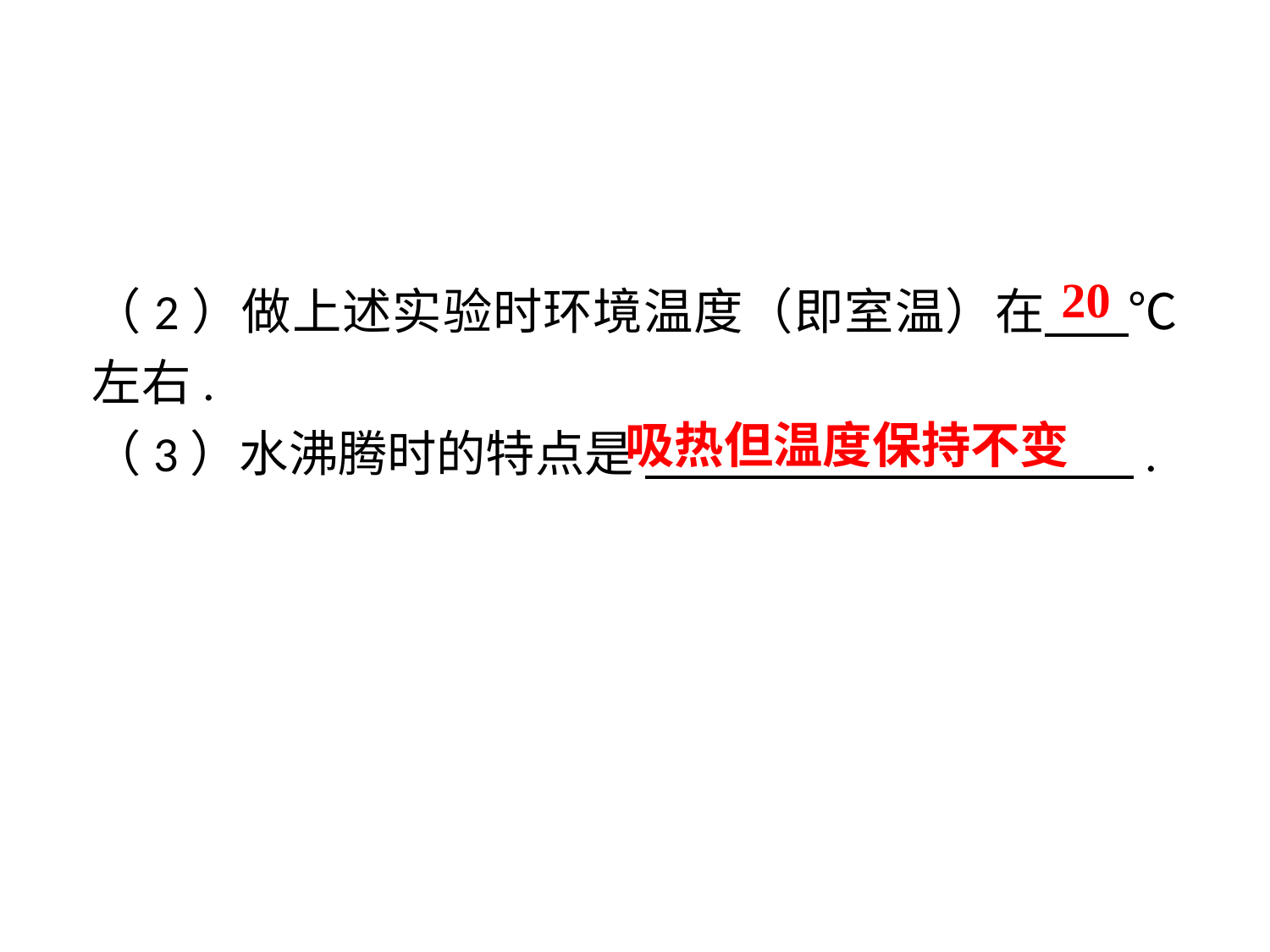

（2）做上述实验时环境温度（即室温）在       ℃左右.
（3）水沸腾时的特点是     　  　　　　  　　     .
20
吸热但温度保持不变